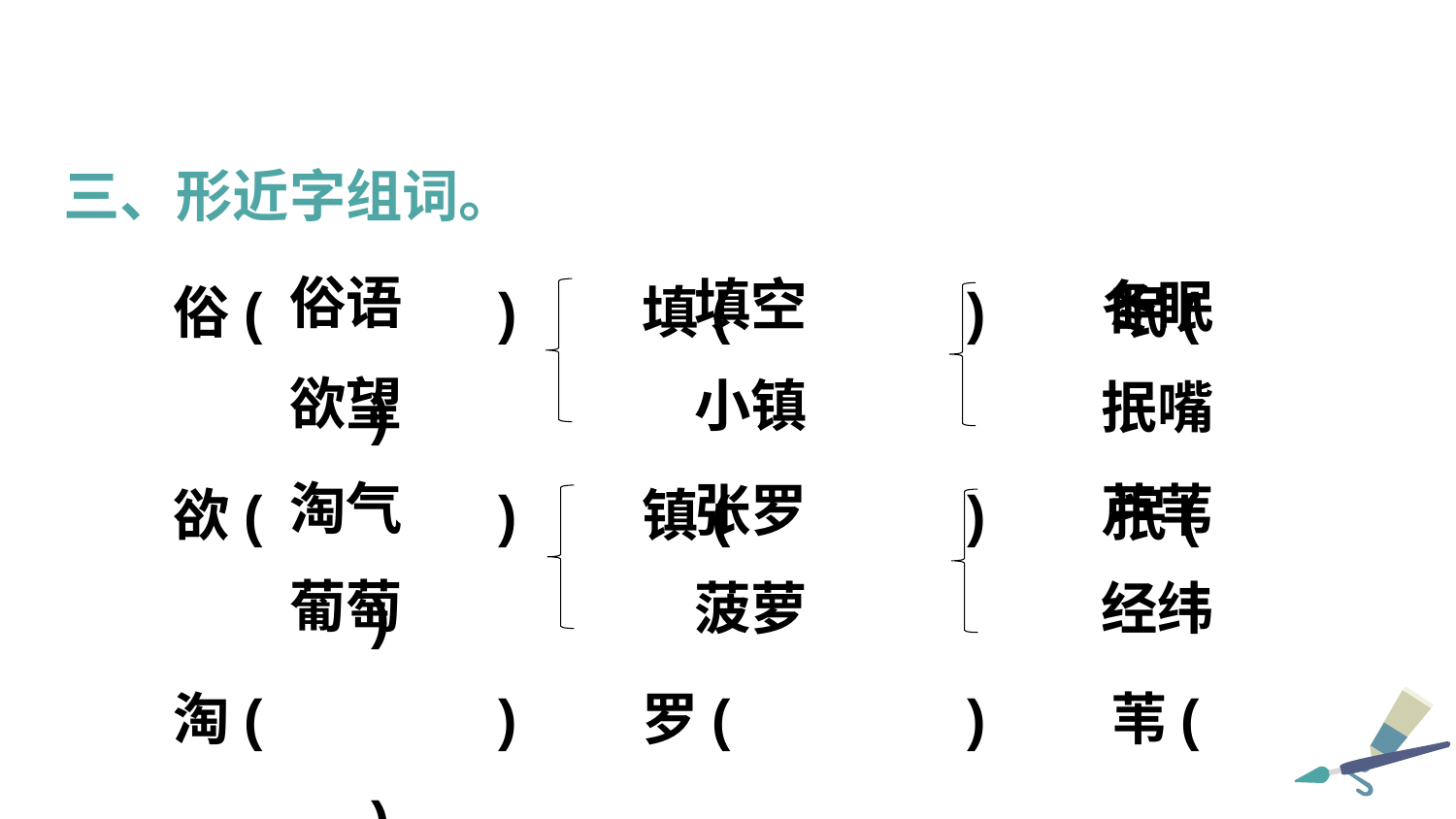

三、形近字组词。
俗(               )       填(               )       眠(               )
欲(               )       镇(               )       抿(               )
淘(               )       罗(               )       苇(               )
萄(               )       萝(               )       纬(               )
俗语
填空
冬眠

欲望
小镇
抿嘴
淘气
张罗
芦苇

葡萄
菠萝
经纬